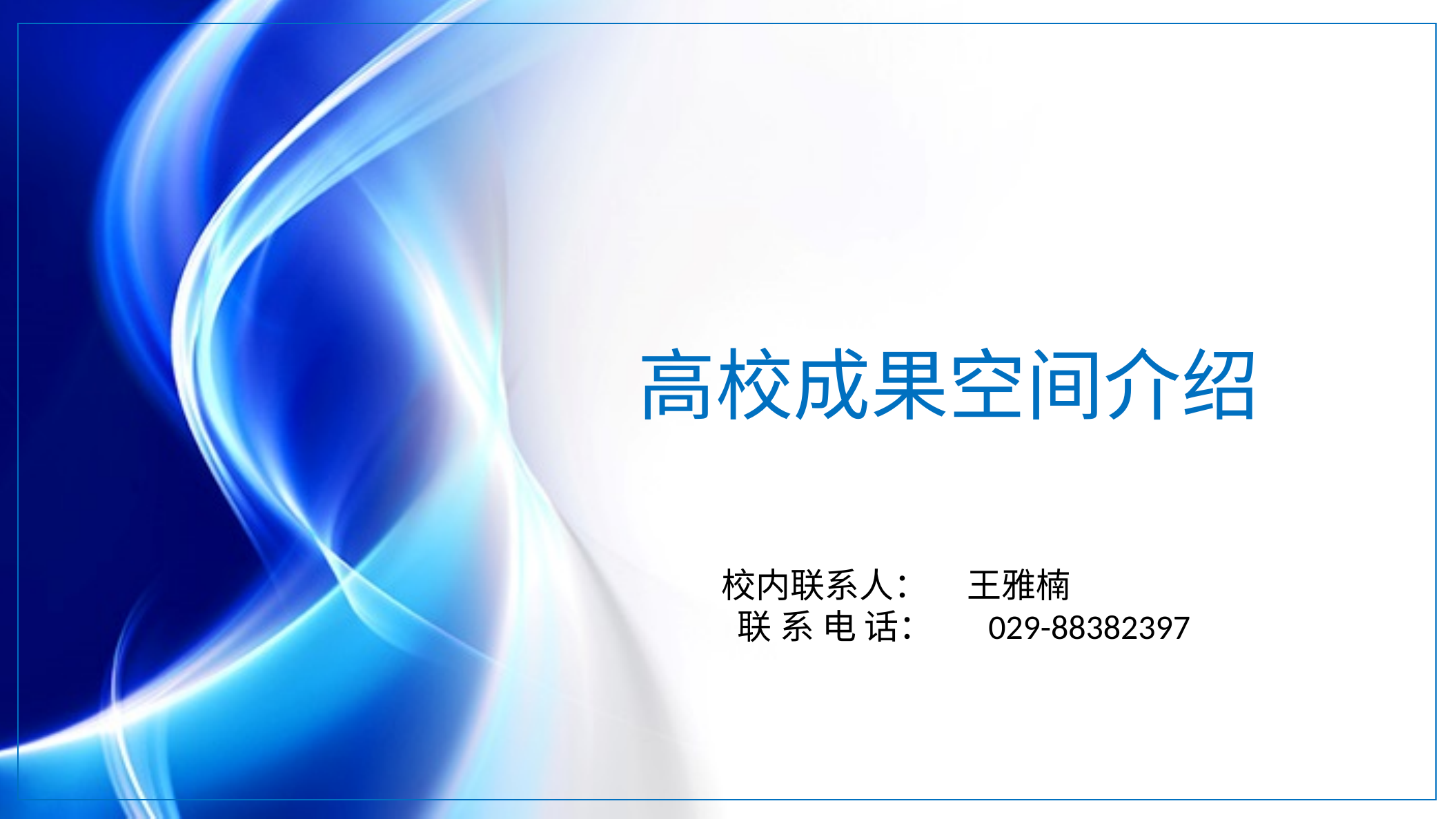

高校成果空间介绍
校内联系人：     王雅楠
 联 系 电 话：      029-88382397